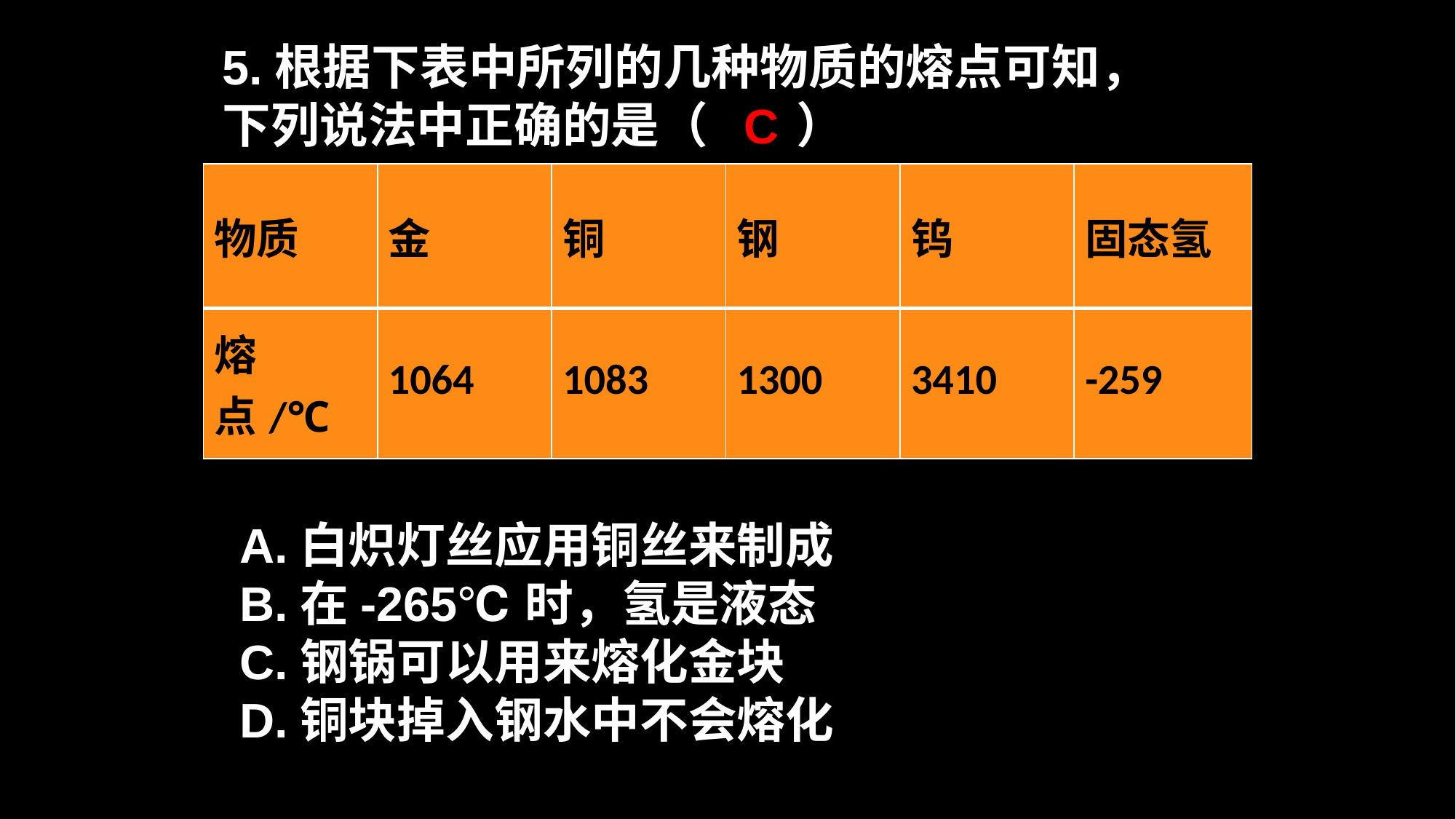

5.根据下表中所列的几种物质的熔点可知，
下列说法中正确的是（        ）

C
| 物质 | 金 | 铜 | 钢 | 钨 | 固态氢 |
| --- | --- | --- | --- | --- | --- |
| 熔点/℃ | 1064 | 1083 | 1300 | 3410 | -259 |
A.白炽灯丝应用铜丝来制成
B.在-265℃时，氢是液态
C.钢锅可以用来熔化金块
D.铜块掉入钢水中不会熔化